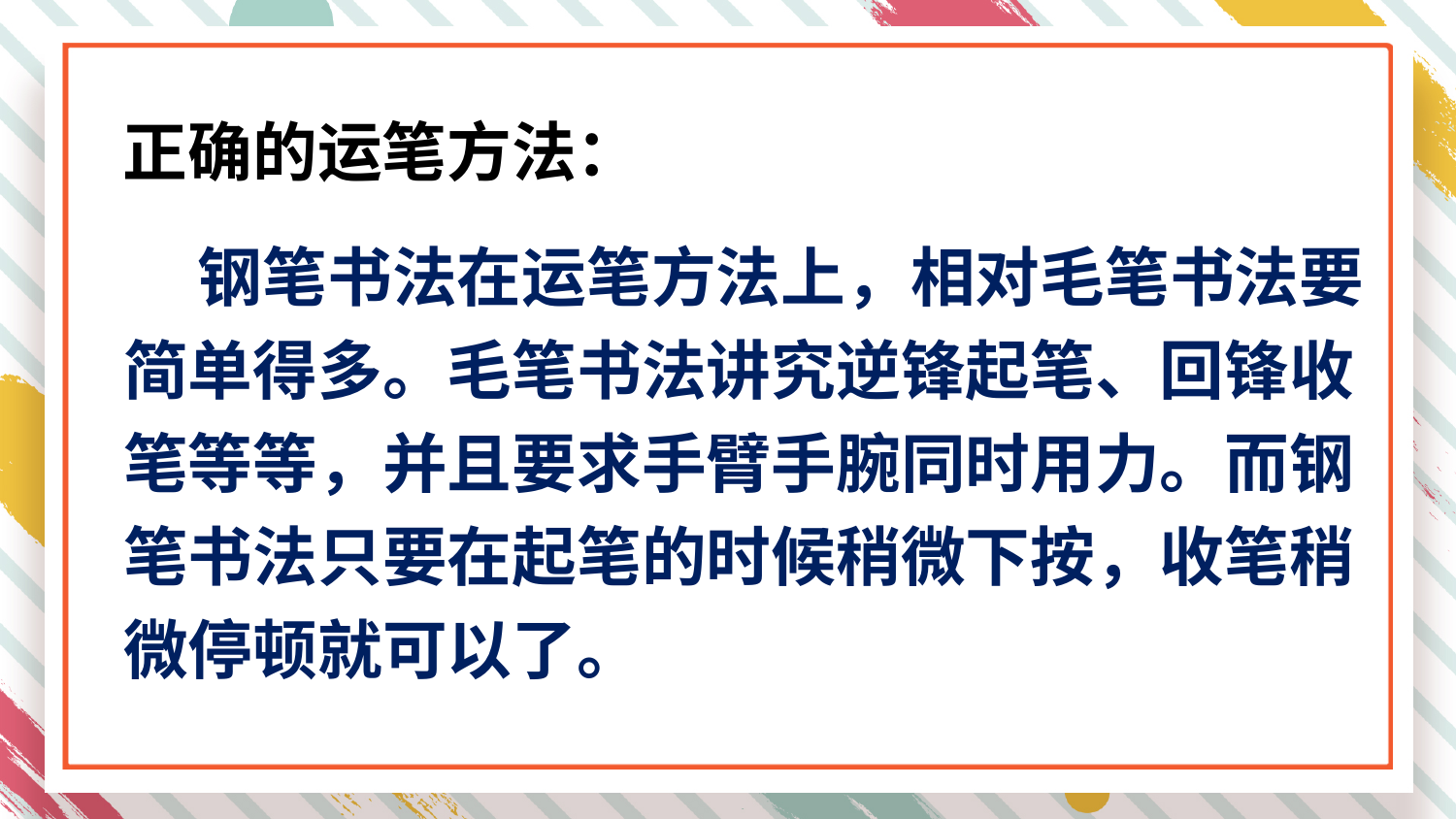

正确的运笔方法：
    钢笔书法在运笔方法上，相对毛笔书法要简单得多。毛笔书法讲究逆锋起笔、回锋收笔等等，并且要求手臂手腕同时用力。而钢笔书法只要在起笔的时候稍微下按，收笔稍微停顿就可以了。